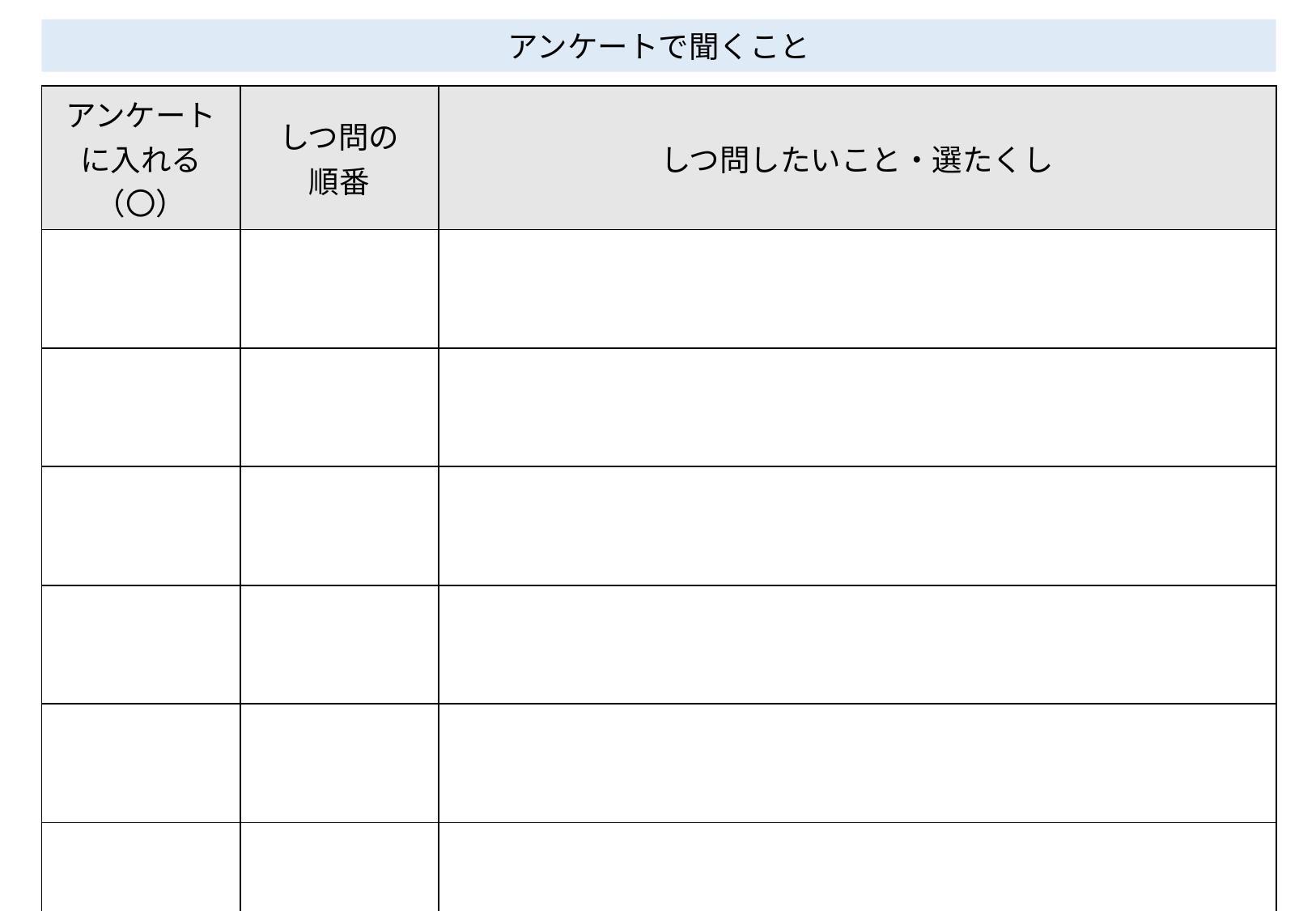

アンケートで聞くこと
| アンケートに入れる（〇） | しつ問の 順番 | しつ問したいこと・選たくし |
| --- | --- | --- |
|  |  |  |
|  |  |  |
|  |  |  |
|  |  |  |
|  |  |  |
|  |  |  |